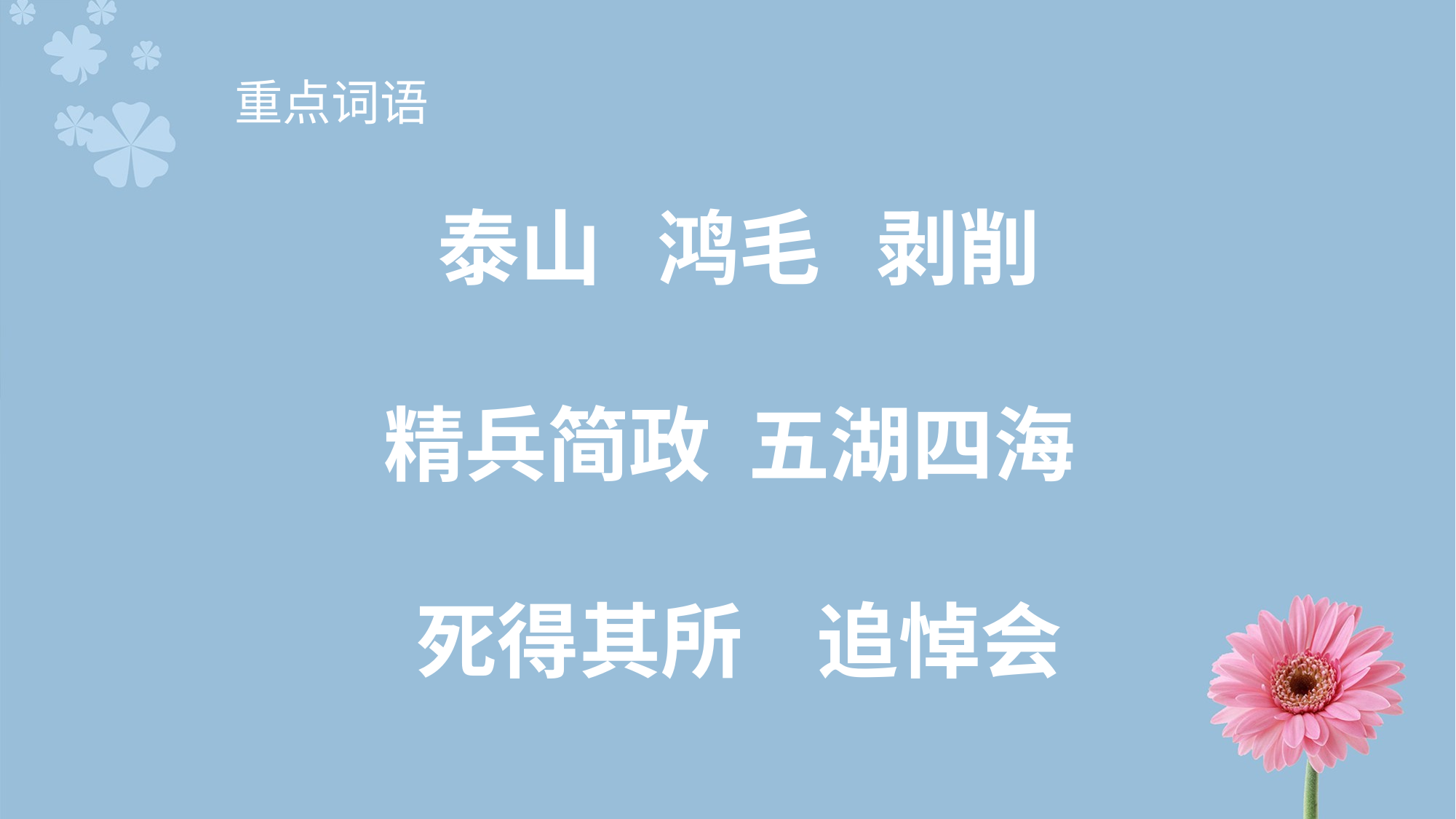

# 重点词语
泰山   鸿毛   剥削

精兵简政  五湖四海

死得其所    追悼会